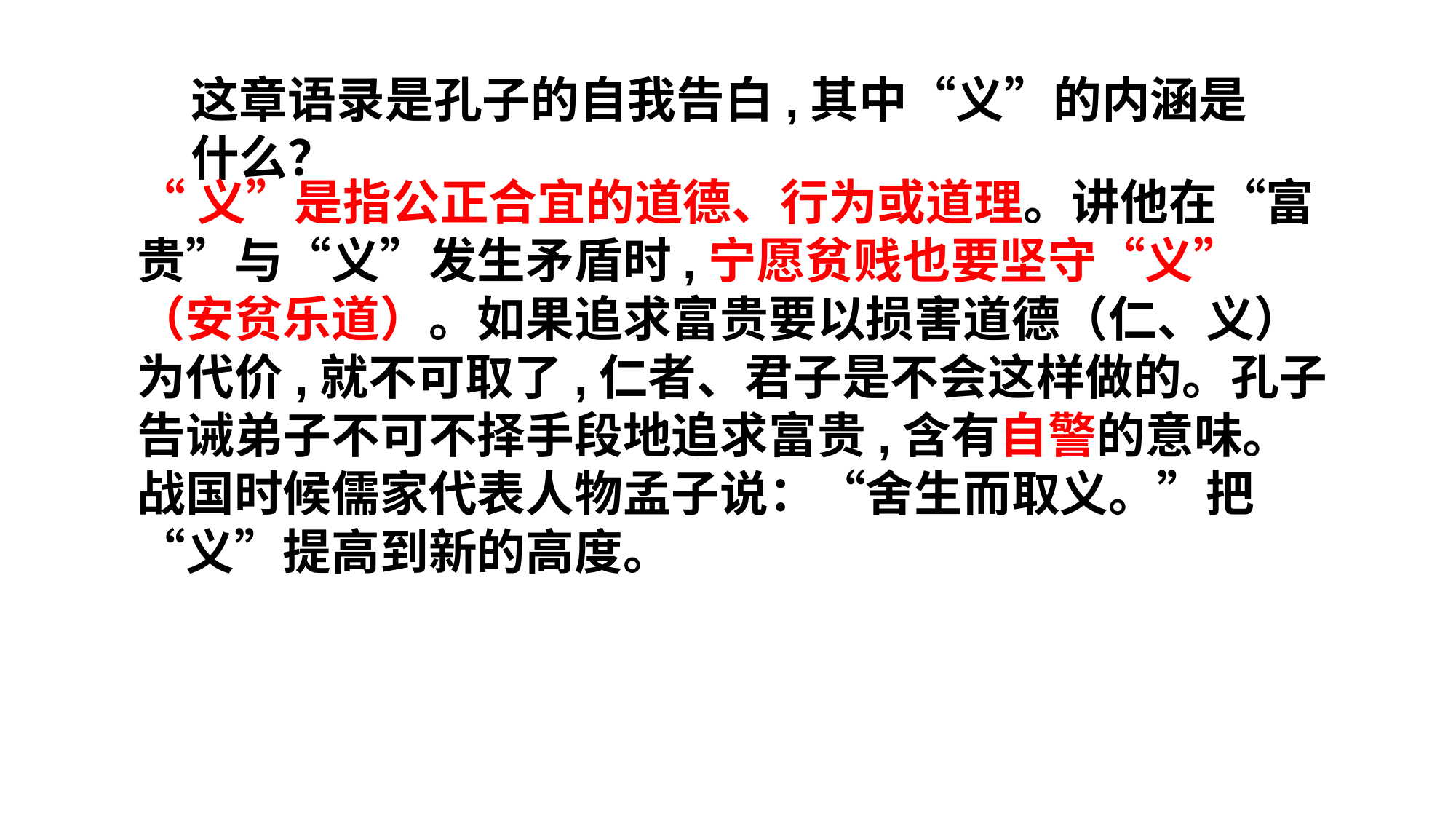

这章语录是孔子的自我告白,其中“义”的内涵是什么？
“义”是指公正合宜的道德、行为或道理。讲他在“富贵”与“义”发生矛盾时,宁愿贫贱也要坚守“义”（安贫乐道）。如果追求富贵要以损害道德（仁、义）为代价,就不可取了,仁者、君子是不会这样做的。孔子告诫弟子不可不择手段地追求富贵,含有自警的意味。战国时候儒家代表人物孟子说：“舍生而取义。”把“义”提高到新的高度。